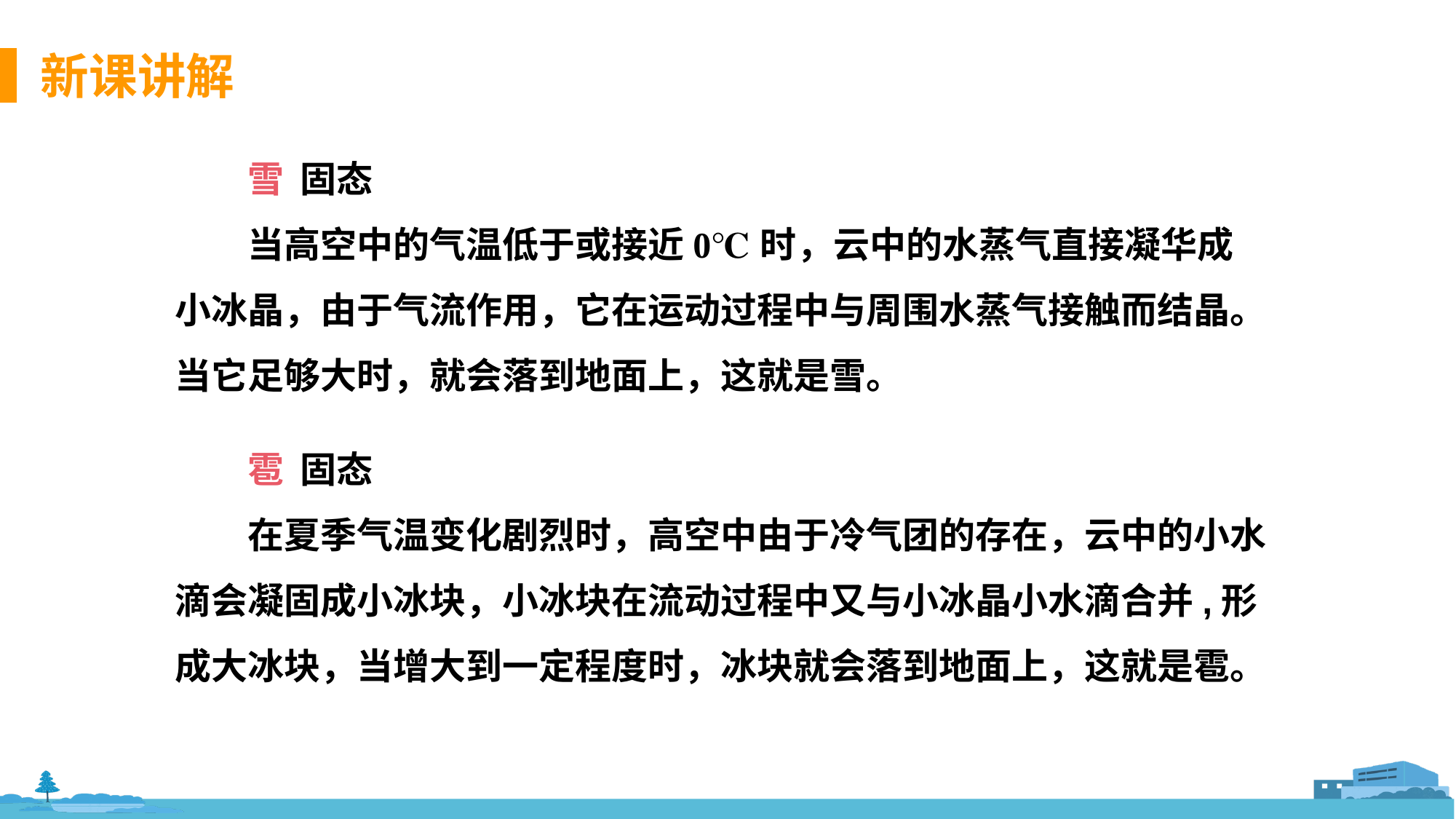

雪  固态
当高空中的气温低于或接近0℃时，云中的水蒸气直接凝华成小冰晶，由于气流作用，它在运动过程中与周围水蒸气接触而结晶。当它足够大时，就会落到地面上，这就是雪。
雹  固态
在夏季气温变化剧烈时，高空中由于冷气团的存在，云中的小水滴会凝固成小冰块，小冰块在流动过程中又与小冰晶小水滴合并,形成大冰块，当增大到一定程度时，冰块就会落到地面上，这就是雹。